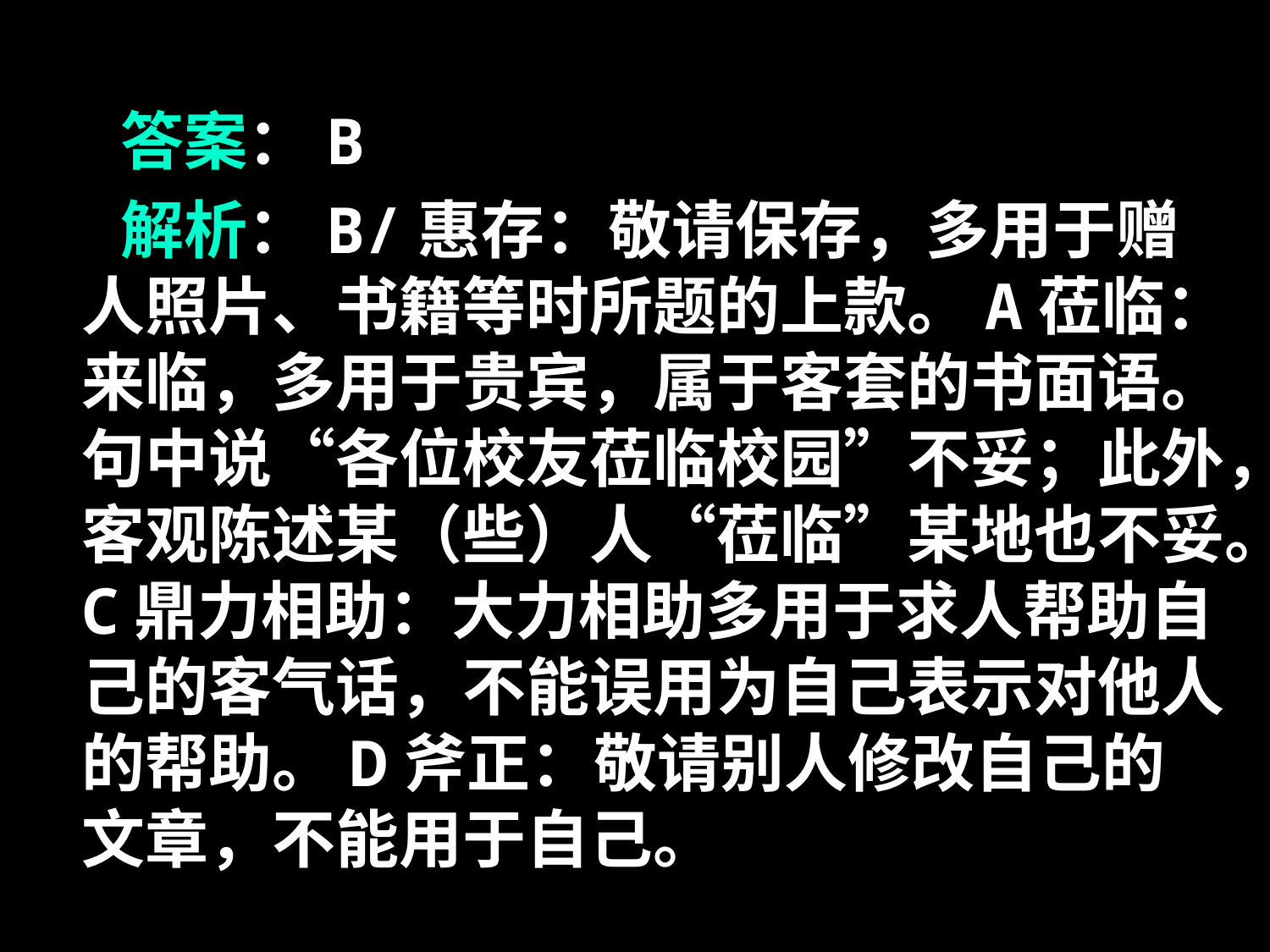

答案：B
     解析：B/惠存：敬请保存，多用于赠人照片、书籍等时所题的上款。A莅临：来临，多用于贵宾，属于客套的书面语。句中说“各位校友莅临校园”不妥；此外，客观陈述某（些）人“莅临”某地也不妥。C鼎力相助：大力相助多用于求人帮助自己的客气话，不能误用为自己表示对他人的帮助。D斧正：敬请别人修改自己的文章，不能用于自己。